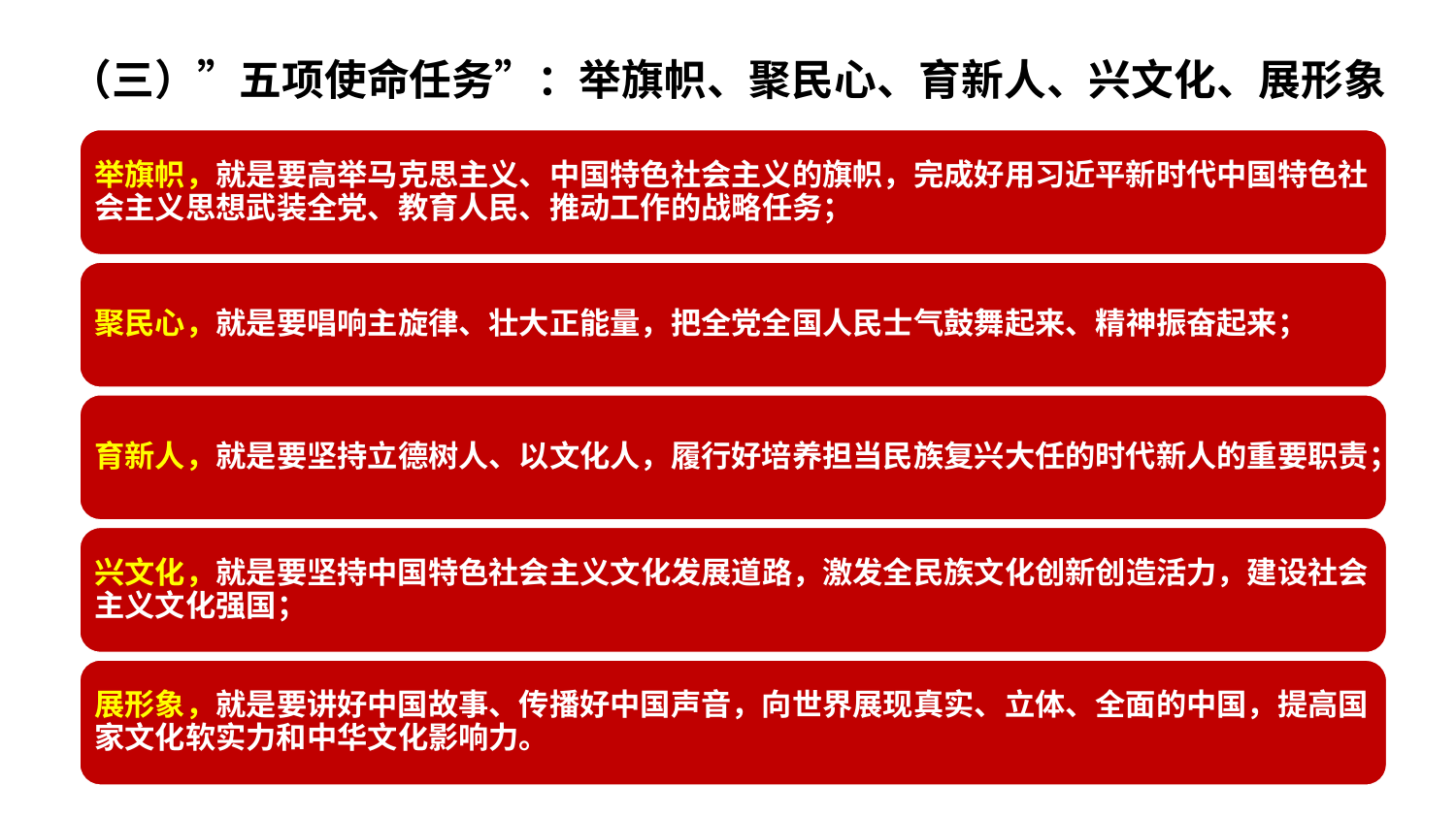

（三）”五项使命任务”：举旗帜、聚民心、育新人、兴文化、展形象
举旗帜，就是要高举马克思主义、中国特色社会主义的旗帜，完成好用习近平新时代中国特色社会主义思想武装全党、教育人民、推动工作的战略任务；
聚民心，就是要唱响主旋律、壮大正能量，把全党全国人民士气鼓舞起来、精神振奋起来；
育新人，就是要坚持立德树人、以文化人，履行好培养担当民族复兴大任的时代新人的重要职责；
兴文化，就是要坚持中国特色社会主义文化发展道路，激发全民族文化创新创造活力，建设社会主义文化强国；
展形象，就是要讲好中国故事、传播好中国声音，向世界展现真实、立体、全面的中国，提高国家文化软实力和中华文化影响力。